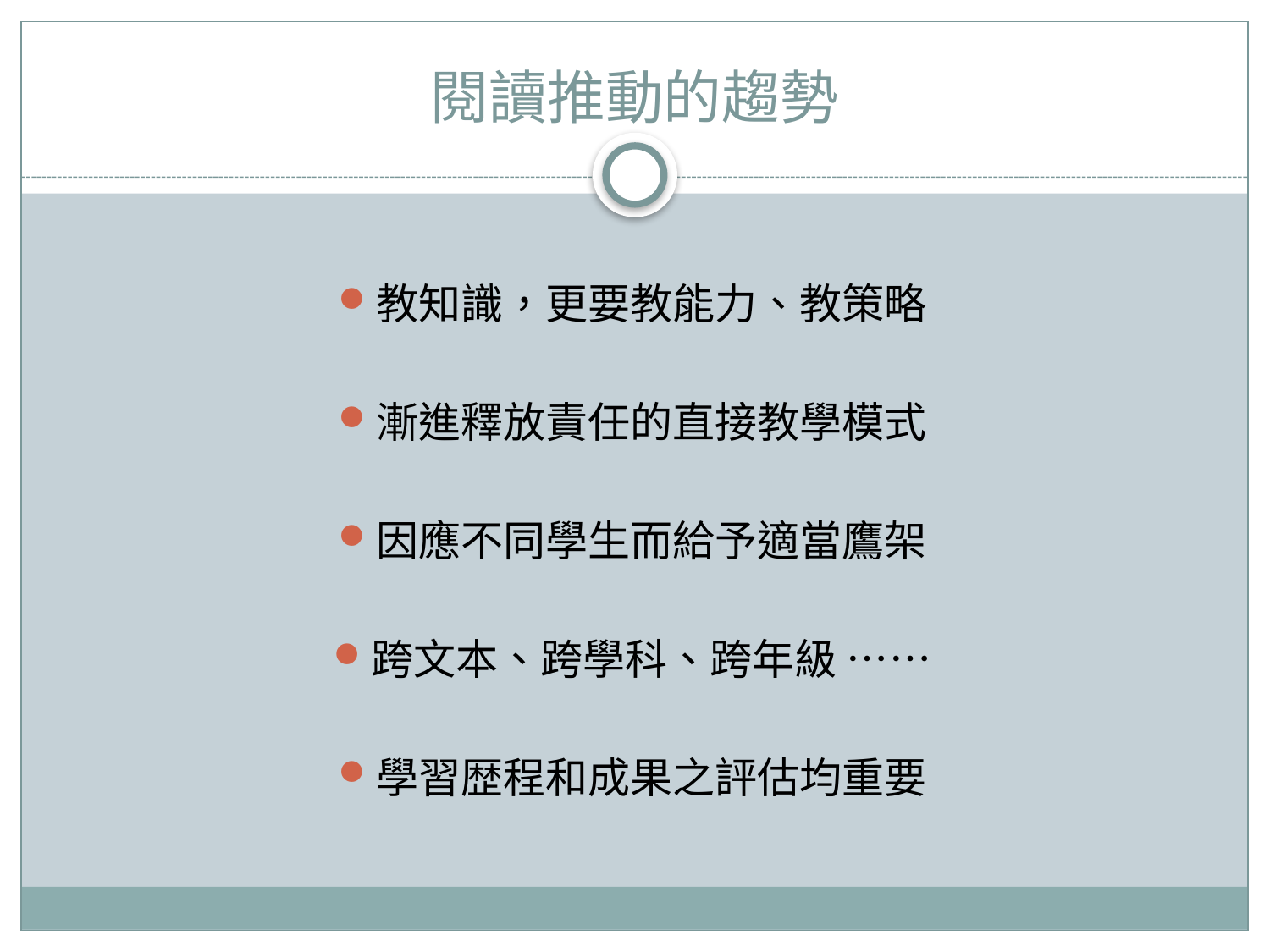

# 閱讀推動的趨勢

教知識，更要教能力、教策略

漸進釋放責任的直接教學模式

因應不同學生而給予適當鷹架

跨文本、跨學科、跨年級 ……

學習歴程和成果之評估均重要